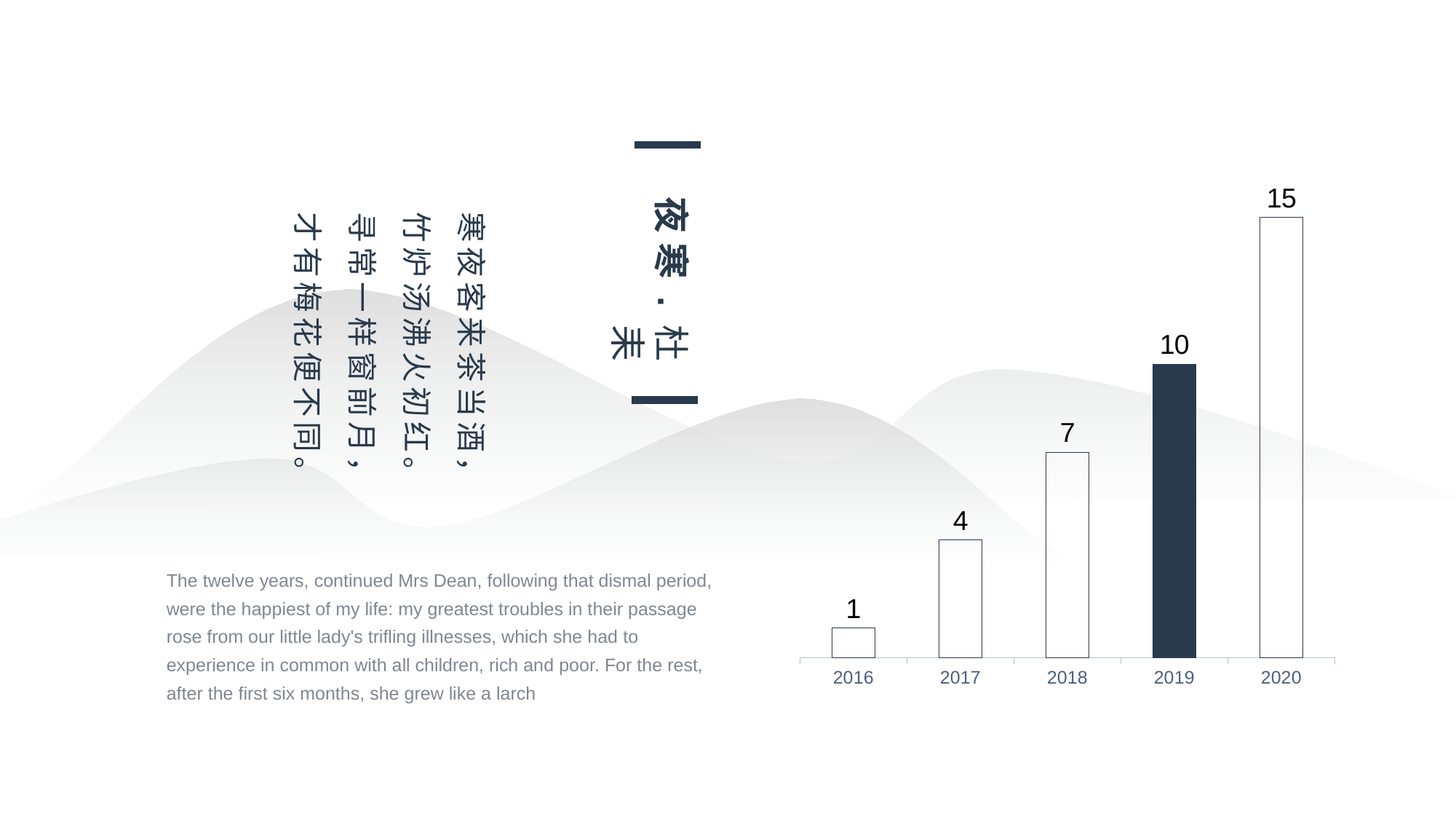

夜寒.杜耒

### Chart

| Category | 系列 1 |
|---|---|
| 2016 | 1.0 |
| 2017 | 4.0 |
| 2018 | 7.0 |
| 2019 | 10.0 |
| 2020 | 15.0 |
寒夜客来茶当酒，
竹炉汤沸火初红。
寻常一样窗前月，
才有梅花便不同。

The twelve years, continued Mrs Dean, following that dismal period, were the happiest of my life: my greatest troubles in their passage rose from our little lady's trifling illnesses, which she had to experience in common with all children, rich and poor. For the rest, after the first six months, she grew like a larch